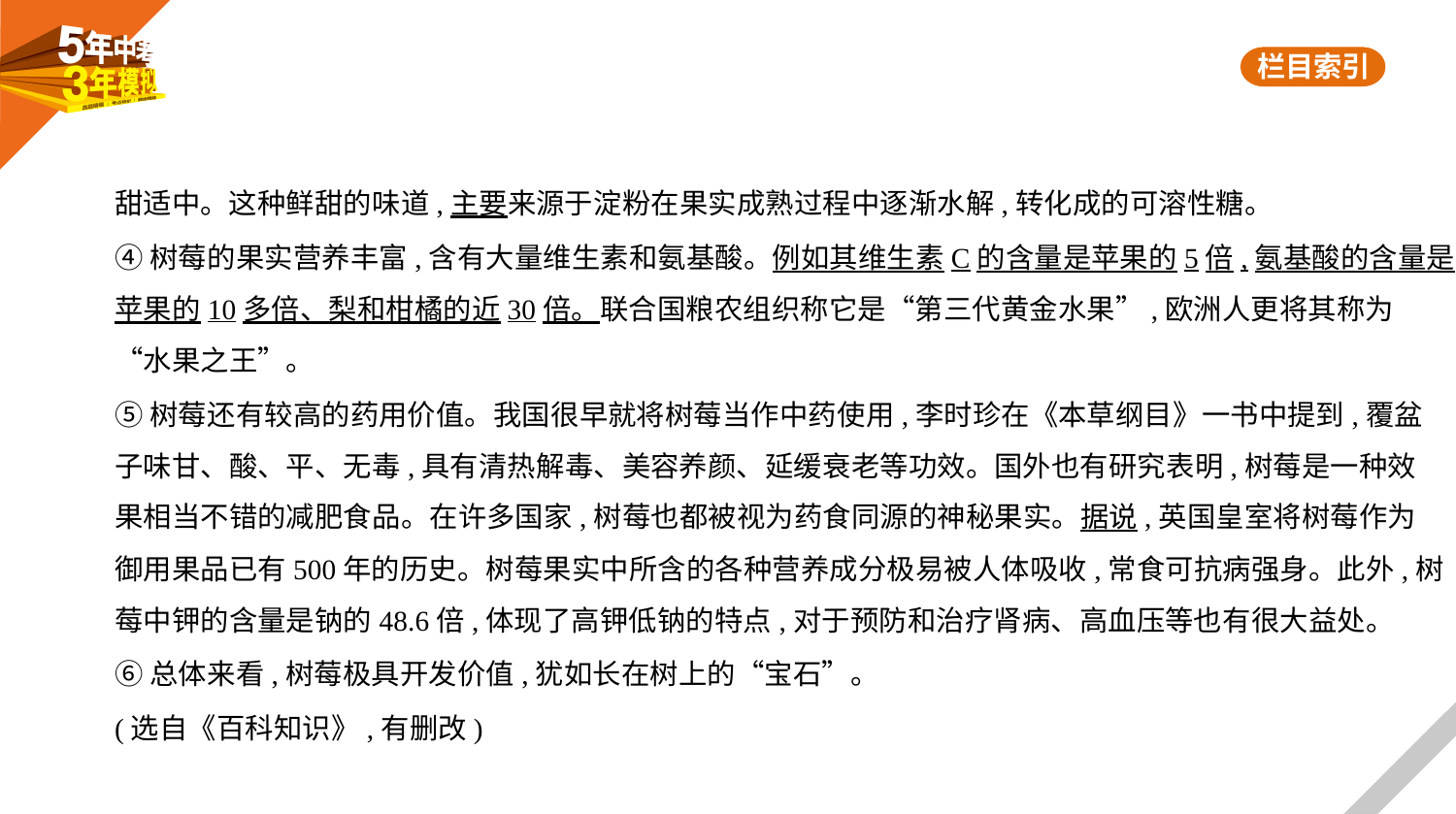

甜适中。这种鲜甜的味道,主要来源于淀粉在果实成熟过程中逐渐水解,转化成的可溶性糖。
④树莓的果实营养丰富,含有大量维生素和氨基酸。例如其维生素C的含量是苹果的5倍,氨基酸的含量是
苹果的10多倍、梨和柑橘的近30倍。联合国粮农组织称它是“第三代黄金水果”,欧洲人更将其称为
“水果之王”。
⑤树莓还有较高的药用价值。我国很早就将树莓当作中药使用,李时珍在《本草纲目》一书中提到,覆盆
子味甘、酸、平、无毒,具有清热解毒、美容养颜、延缓衰老等功效。国外也有研究表明,树莓是一种效
果相当不错的减肥食品。在许多国家,树莓也都被视为药食同源的神秘果实。据说,英国皇室将树莓作为
御用果品已有500年的历史。树莓果实中所含的各种营养成分极易被人体吸收,常食可抗病强身。此外,树
莓中钾的含量是钠的48.6倍,体现了高钾低钠的特点,对于预防和治疗肾病、高血压等也有很大益处。
⑥总体来看,树莓极具开发价值,犹如长在树上的“宝石”。
(选自《百科知识》,有删改)